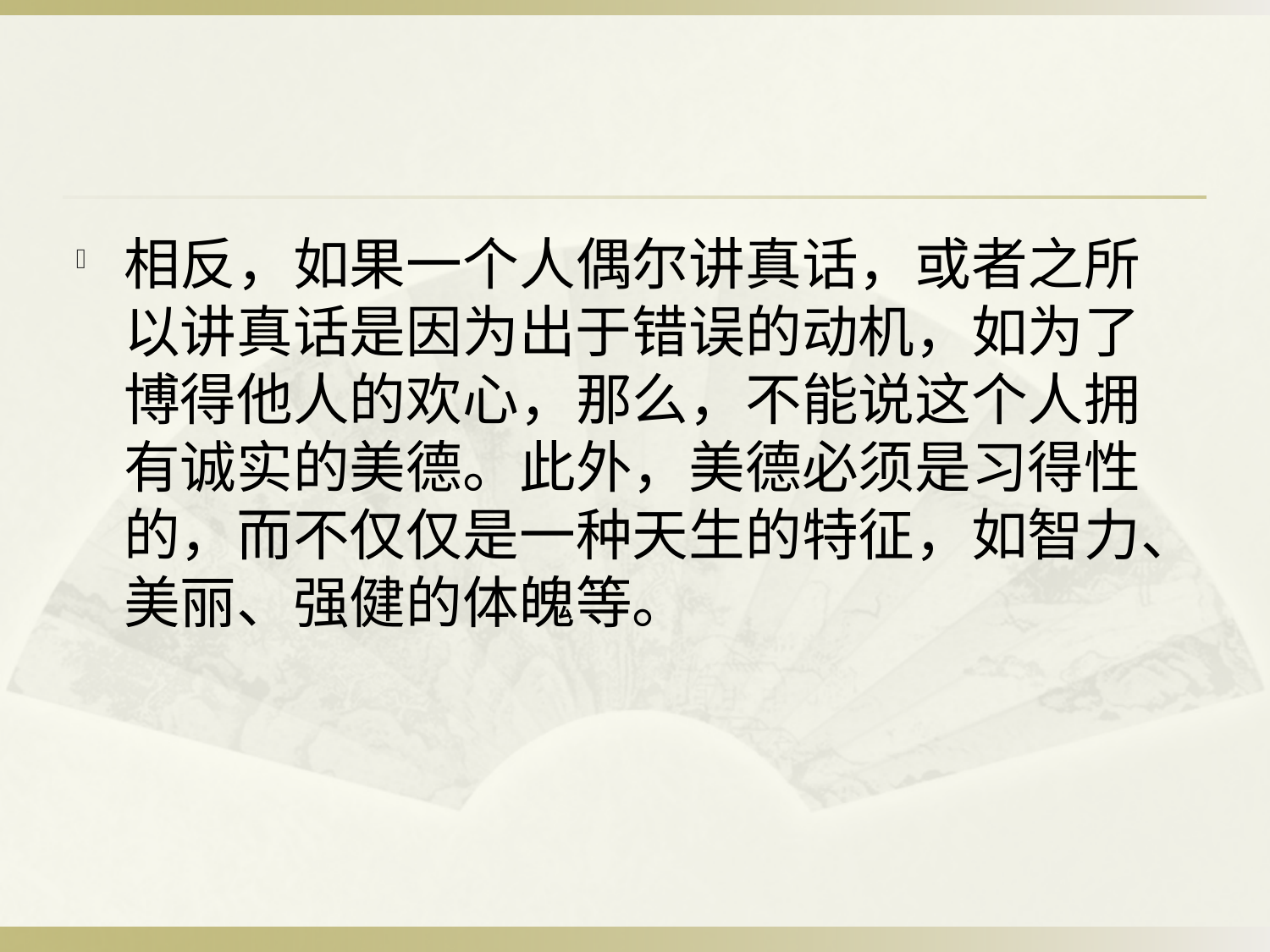

#
相反，如果一个人偶尔讲真话，或者之所以讲真话是因为出于错误的动机，如为了博得他人的欢心，那么，不能说这个人拥有诚实的美德。此外，美德必须是习得性的，而不仅仅是一种天生的特征，如智力、美丽、强健的体魄等。